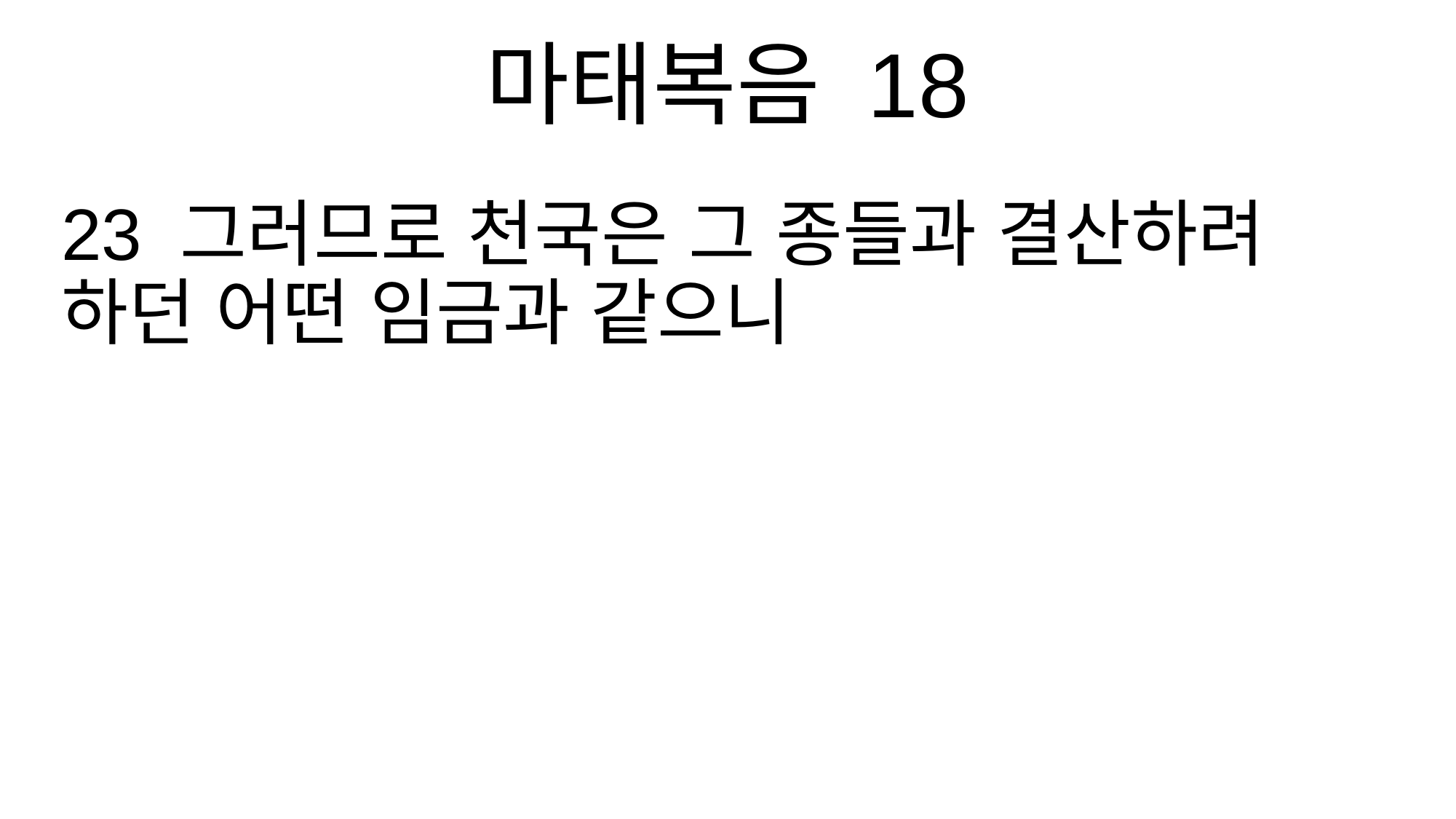

마태복음 18
23 그러므로 천국은 그 종들과 결산하려 하던 어떤 임금과 같으니